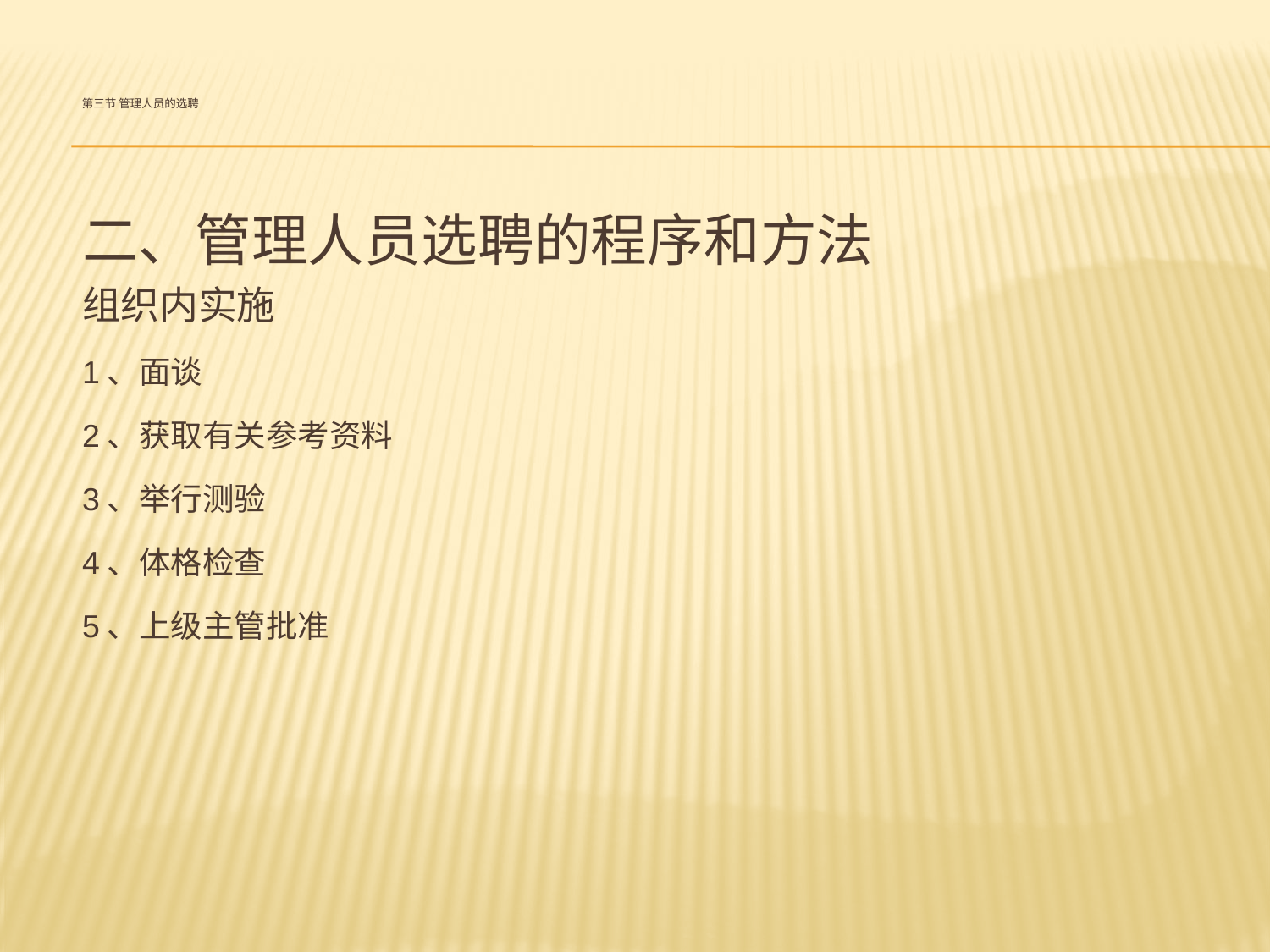

# 第三节 管理人员的选聘
二、管理人员选聘的程序和方法
组织内实施
1、面谈
2、获取有关参考资料
3、举行测验
4、体格检查
5、上级主管批准